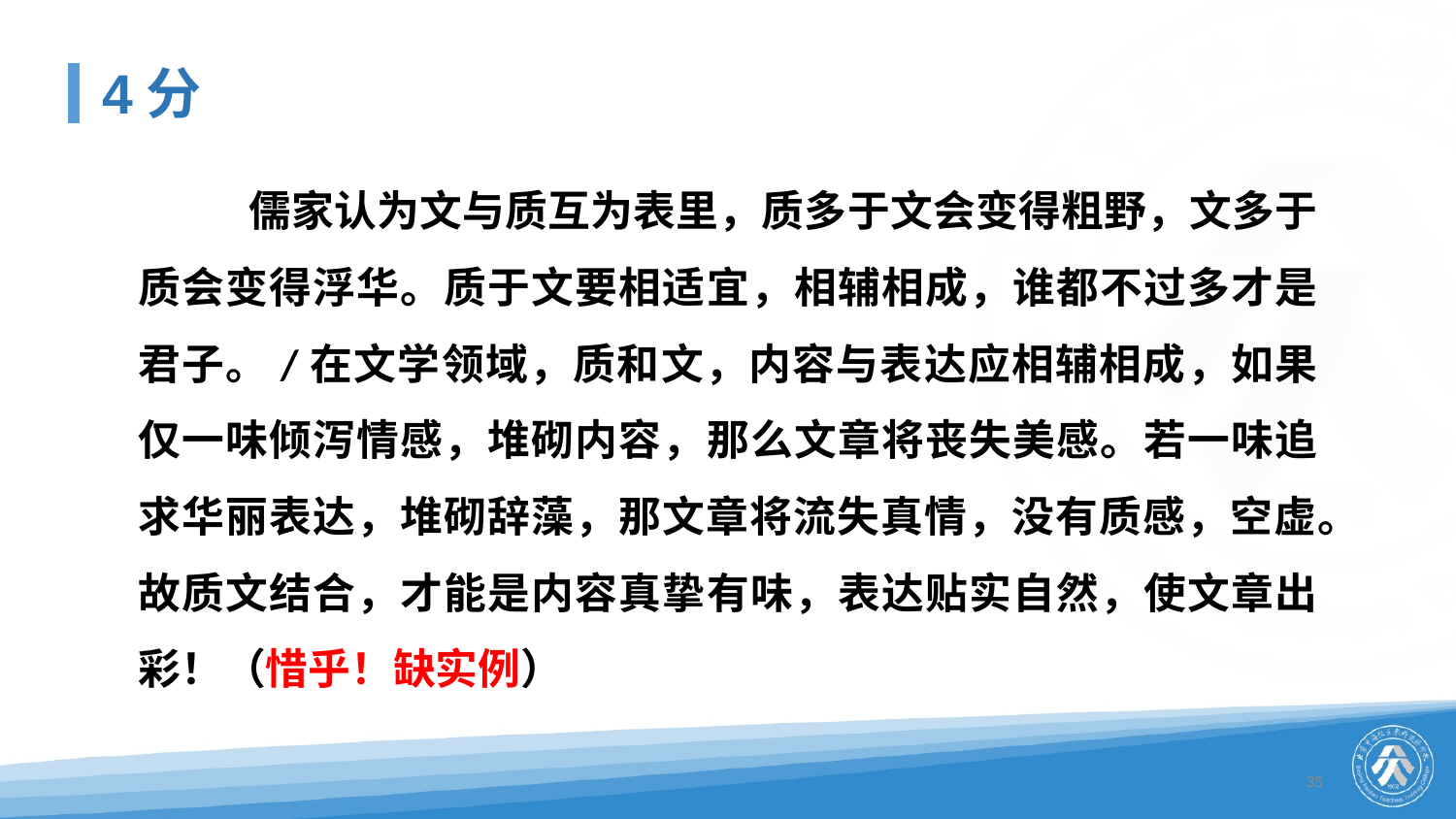

# 4分
          儒家认为文与质互为表里，质多于文会变得粗野，文多于质会变得浮华。质于文要相适宜，相辅相成，谁都不过多才是君子。/在文学领域，质和文，内容与表达应相辅相成，如果仅一味倾泻情感，堆砌内容，那么文章将丧失美感。若一味追求华丽表达，堆砌辞藻，那文章将流失真情，没有质感，空虚。故质文结合，才能是内容真挚有味，表达贴实自然，使文章出彩！（惜乎！缺实例）

35